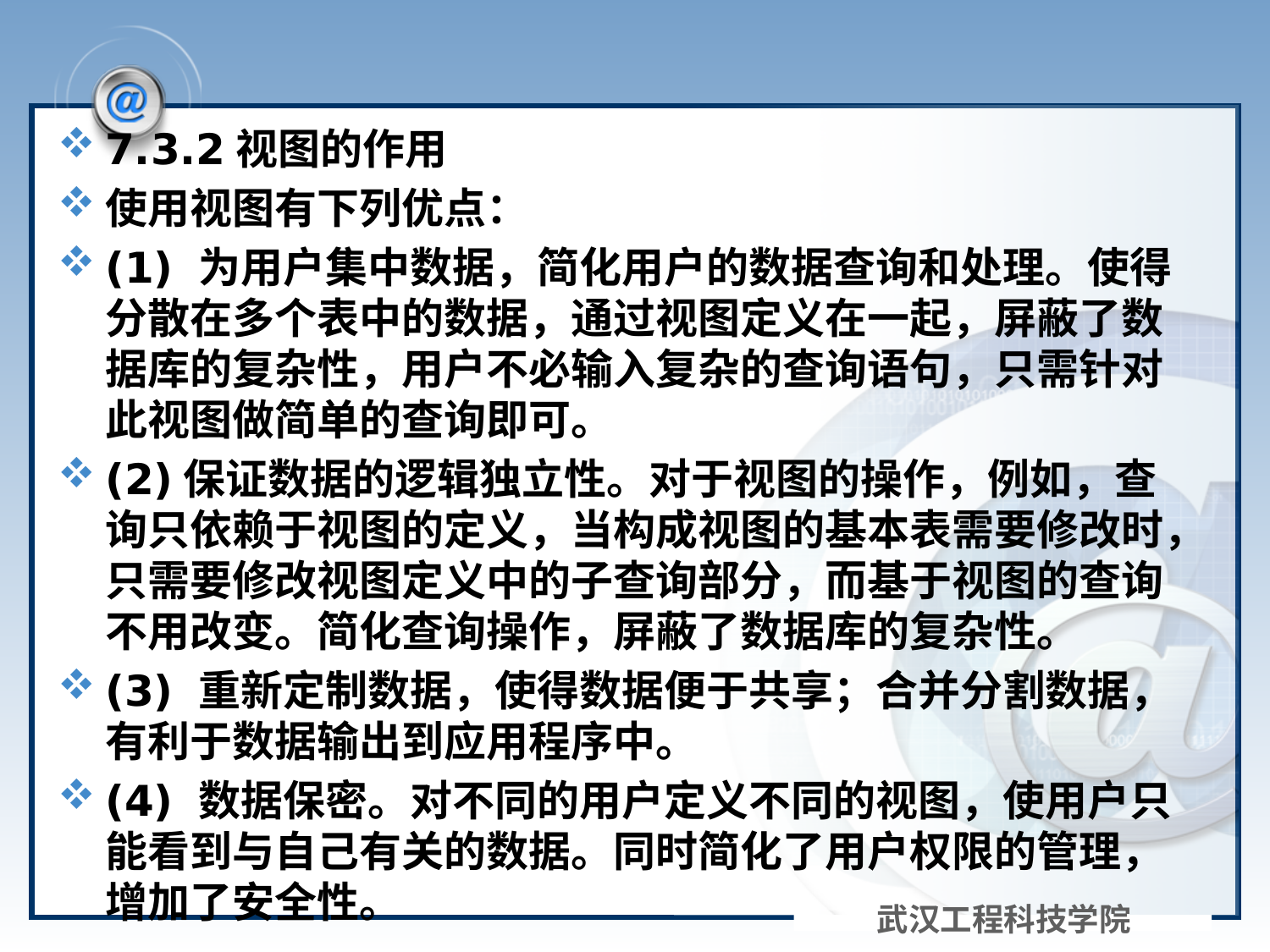

#
7.3.2视图的作用
使用视图有下列优点：
(1) 为用户集中数据，简化用户的数据查询和处理。使得分散在多个表中的数据，通过视图定义在一起，屏蔽了数据库的复杂性，用户不必输入复杂的查询语句，只需针对此视图做简单的查询即可。
(2)保证数据的逻辑独立性。对于视图的操作，例如，查询只依赖于视图的定义，当构成视图的基本表需要修改时，只需要修改视图定义中的子查询部分，而基于视图的查询不用改变。简化查询操作，屏蔽了数据库的复杂性。
(3) 重新定制数据，使得数据便于共享；合并分割数据，有利于数据输出到应用程序中。
(4) 数据保密。对不同的用户定义不同的视图，使用户只能看到与自己有关的数据。同时简化了用户权限的管理，增加了安全性。

武汉工程科技学院